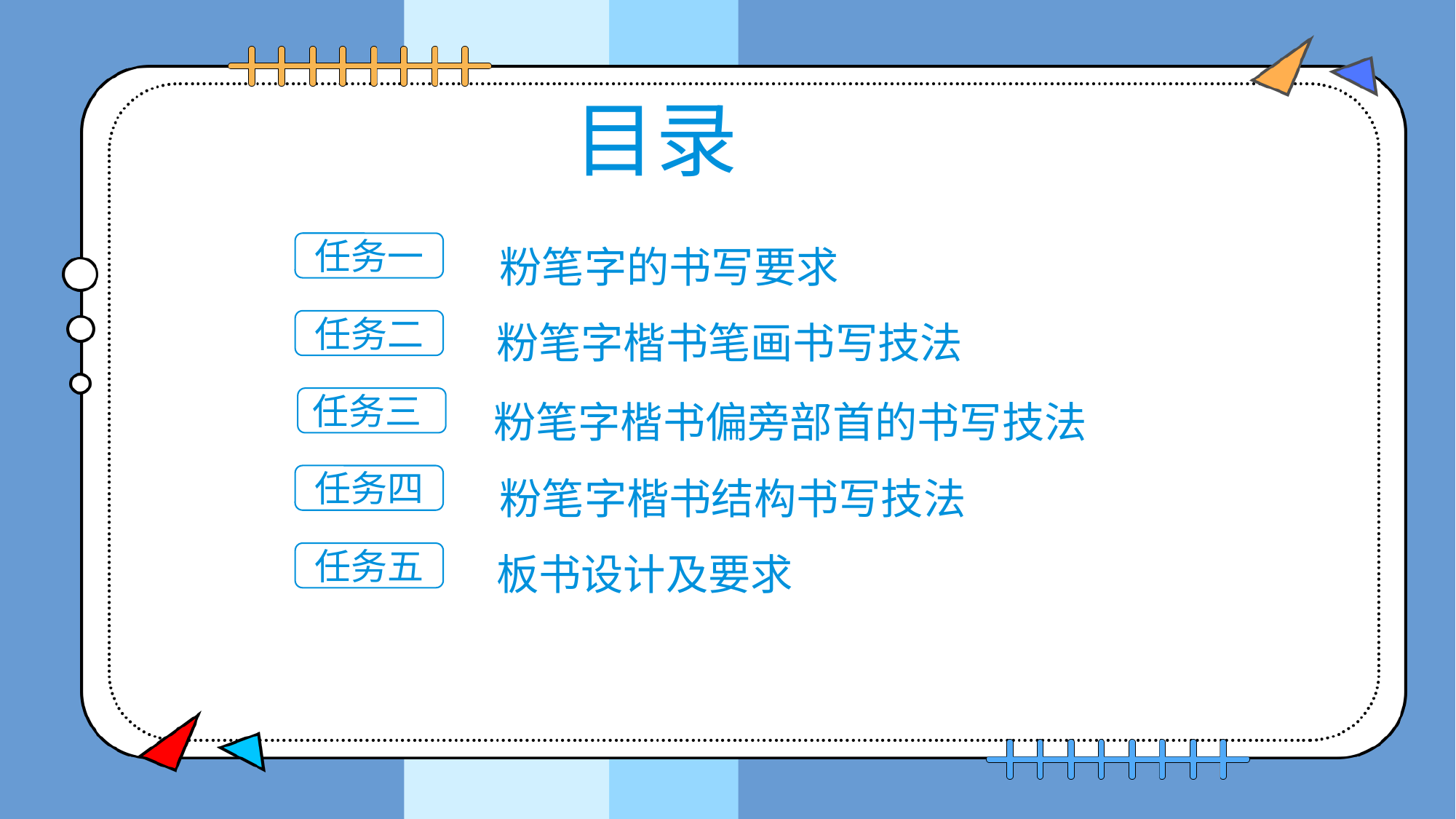

目录

  粉笔字的书写要求
任务一
任务二

  粉笔字楷书笔画书写技法
 任务三

粉笔字楷书偏旁部首的书写技法

  粉笔字楷书结构书写技法
任务四
任务五

  板书设计及要求